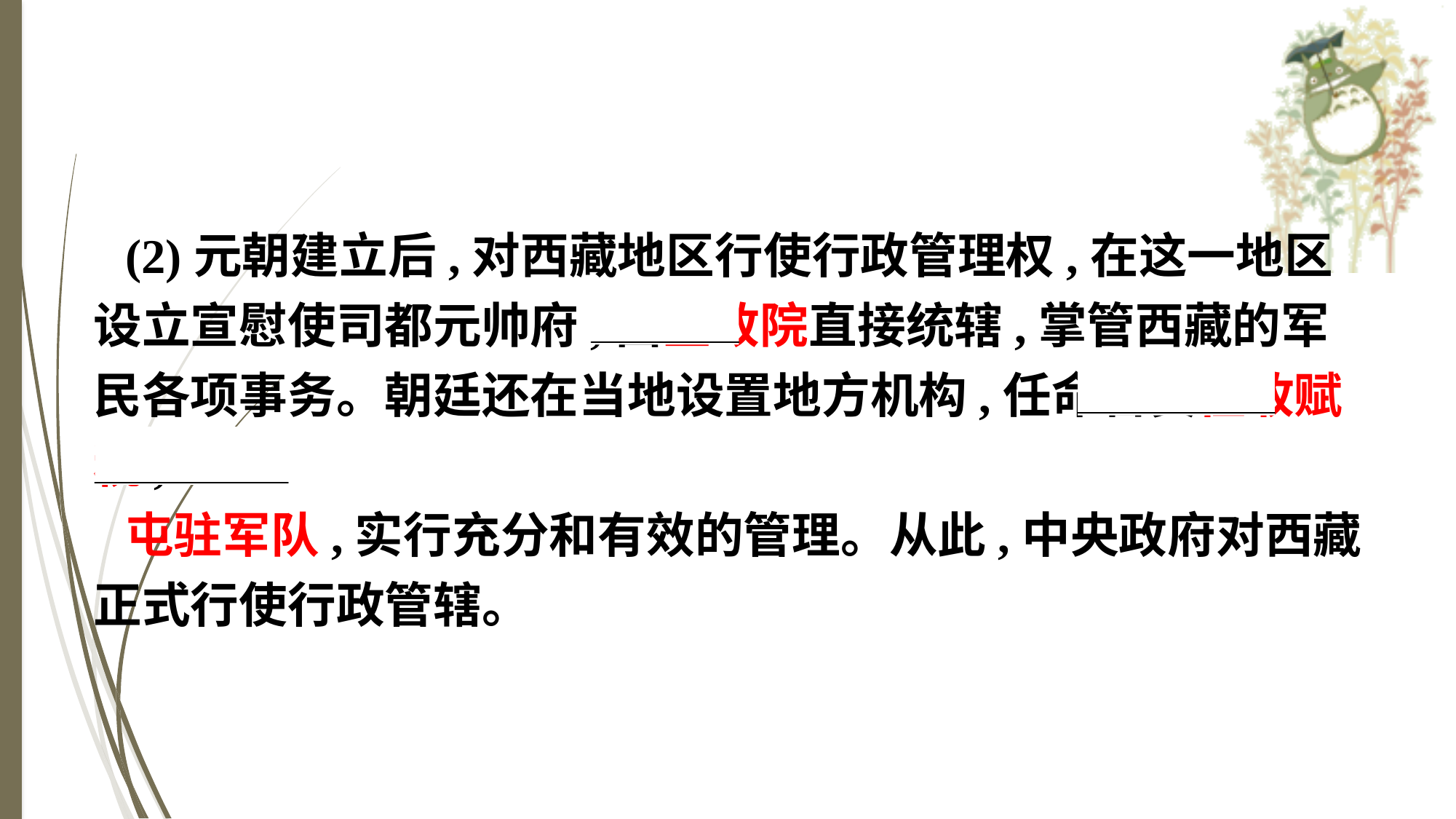

(2)元朝建立后,对西藏地区行使行政管理权,在这一地区设立宣慰使司都元帅府,由宣政院直接统辖,掌管西藏的军民各项事务。朝廷还在当地设置地方机构,任命官员征收赋税,
屯驻军队,实行充分和有效的管理。从此,中央政府对西藏正式行使行政管辖。